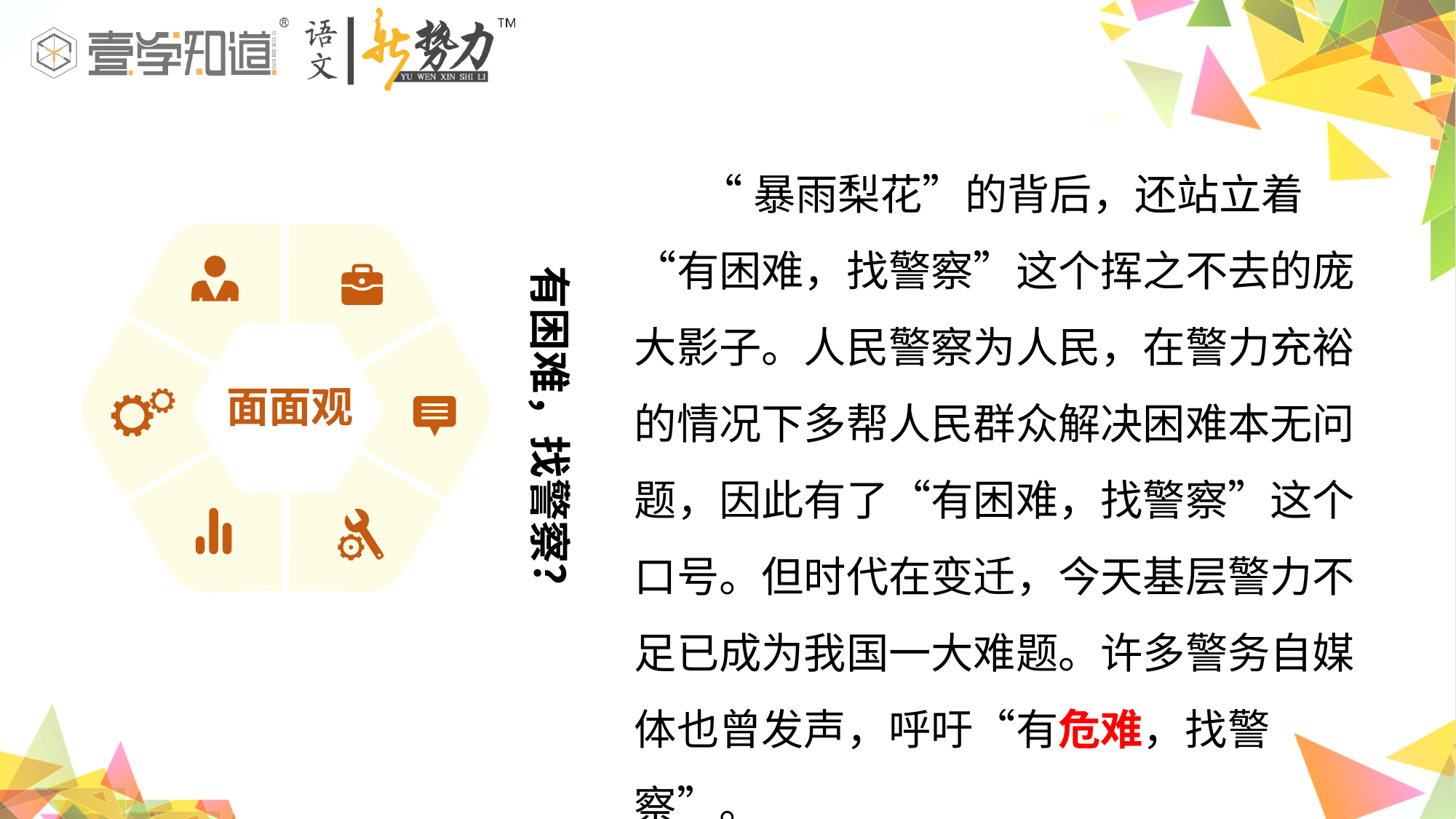

“暴雨梨花”的背后，还站立着“有困难，找警察”这个挥之不去的庞大影子。人民警察为人民，在警力充裕的情况下多帮人民群众解决困难本无问题，因此有了“有困难，找警察”这个口号。但时代在变迁，今天基层警力不足已成为我国一大难题。许多警务自媒体也曾发声，呼吁“有危难，找警察”。

有困难，找警察？

面面观